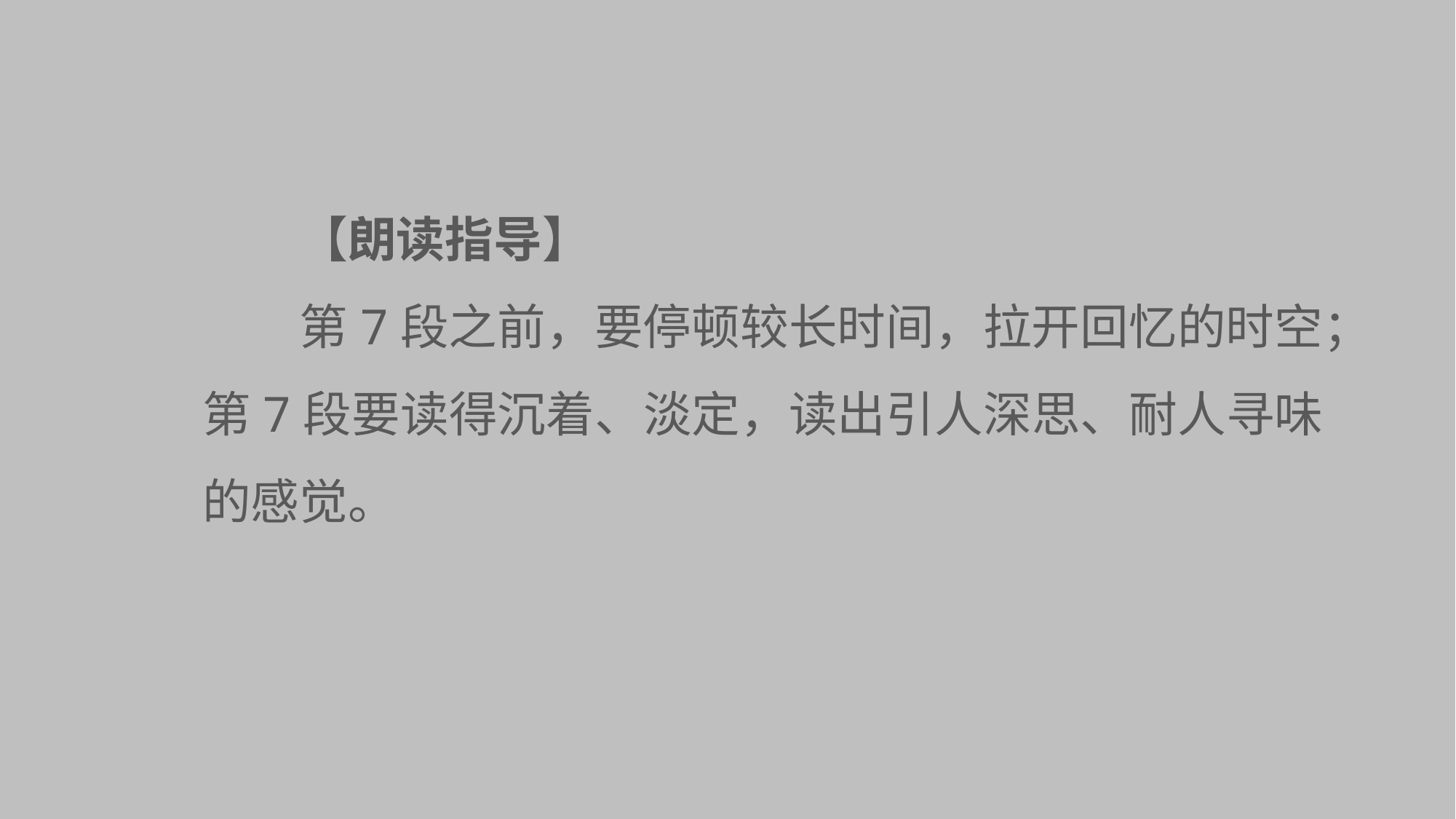

【朗读指导】
第7段之前，要停顿较长时间，拉开回忆的时空；第7段要读得沉着、淡定，读出引人深思、耐人寻味的感觉。